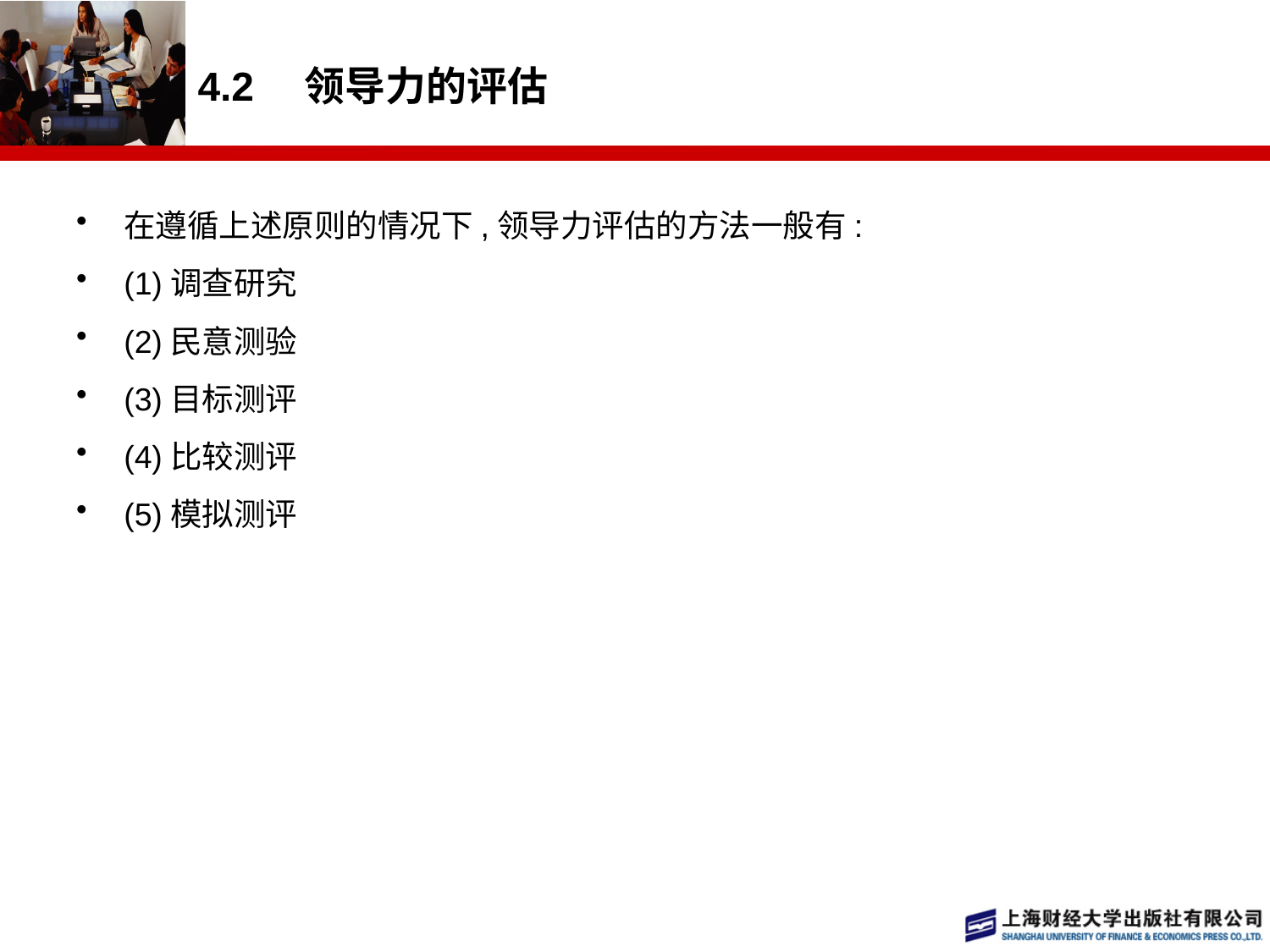

# 4.2　领导力的评估
在遵循上述原则的情况下,领导力评估的方法一般有:
(1)调查研究
(2)民意测验
(3)目标测评
(4)比较测评
(5)模拟测评